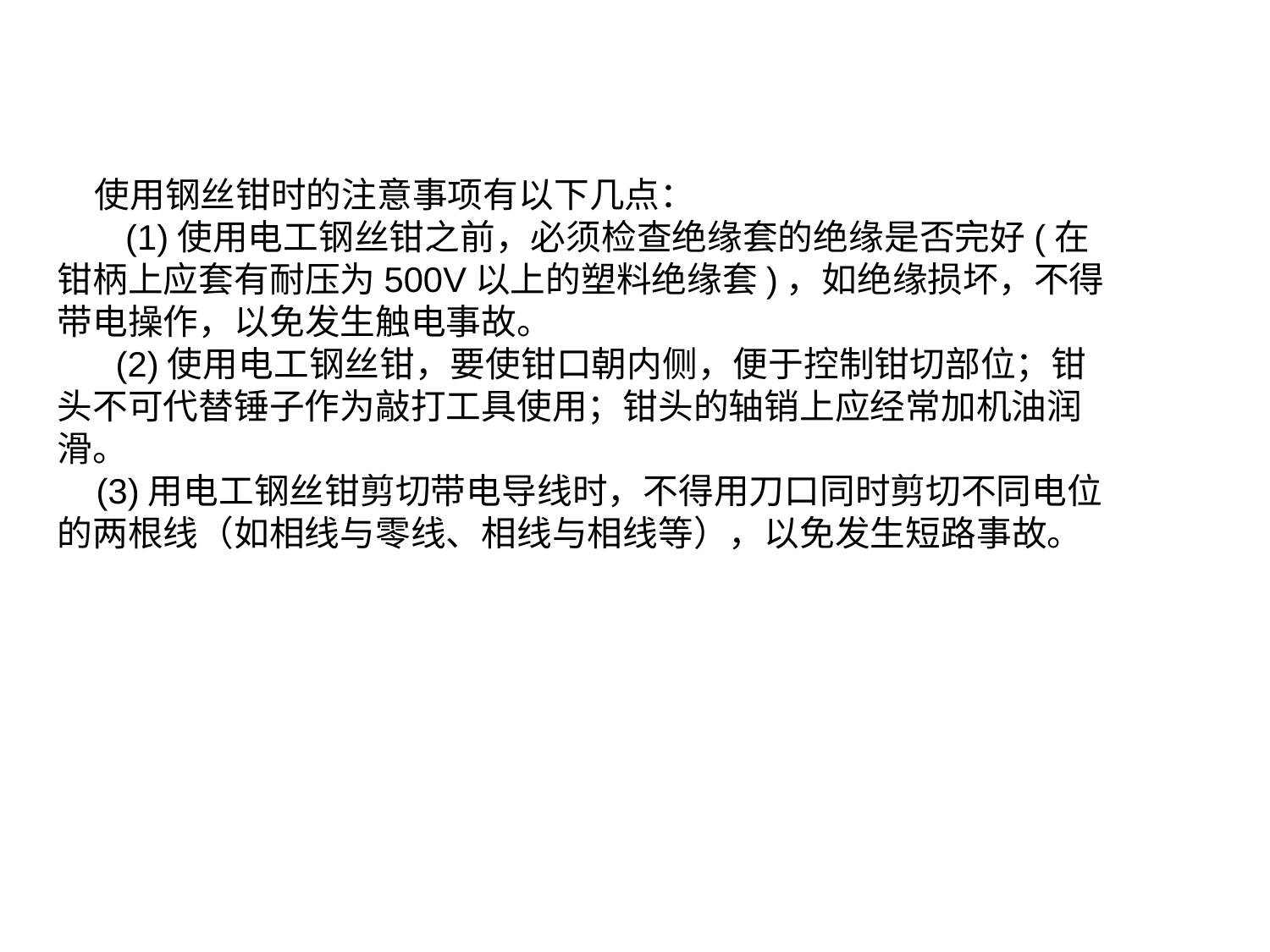

使用钢丝钳时的注意事项有以下几点：
       (1)使用电工钢丝钳之前，必须检查绝缘套的绝缘是否完好(在钳柄上应套有耐压为500V以上的塑料绝缘套)，如绝缘损坏，不得带电操作，以免发生触电事故。
      (2)使用电工钢丝钳，要使钳口朝内侧，便于控制钳切部位；钳头不可代替锤子作为敲打工具使用；钳头的轴销上应经常加机油润滑。
    (3)用电工钢丝钳剪切带电导线时，不得用刀口同时剪切不同电位的两根线（如相线与零线、相线与相线等），以免发生短路事故。